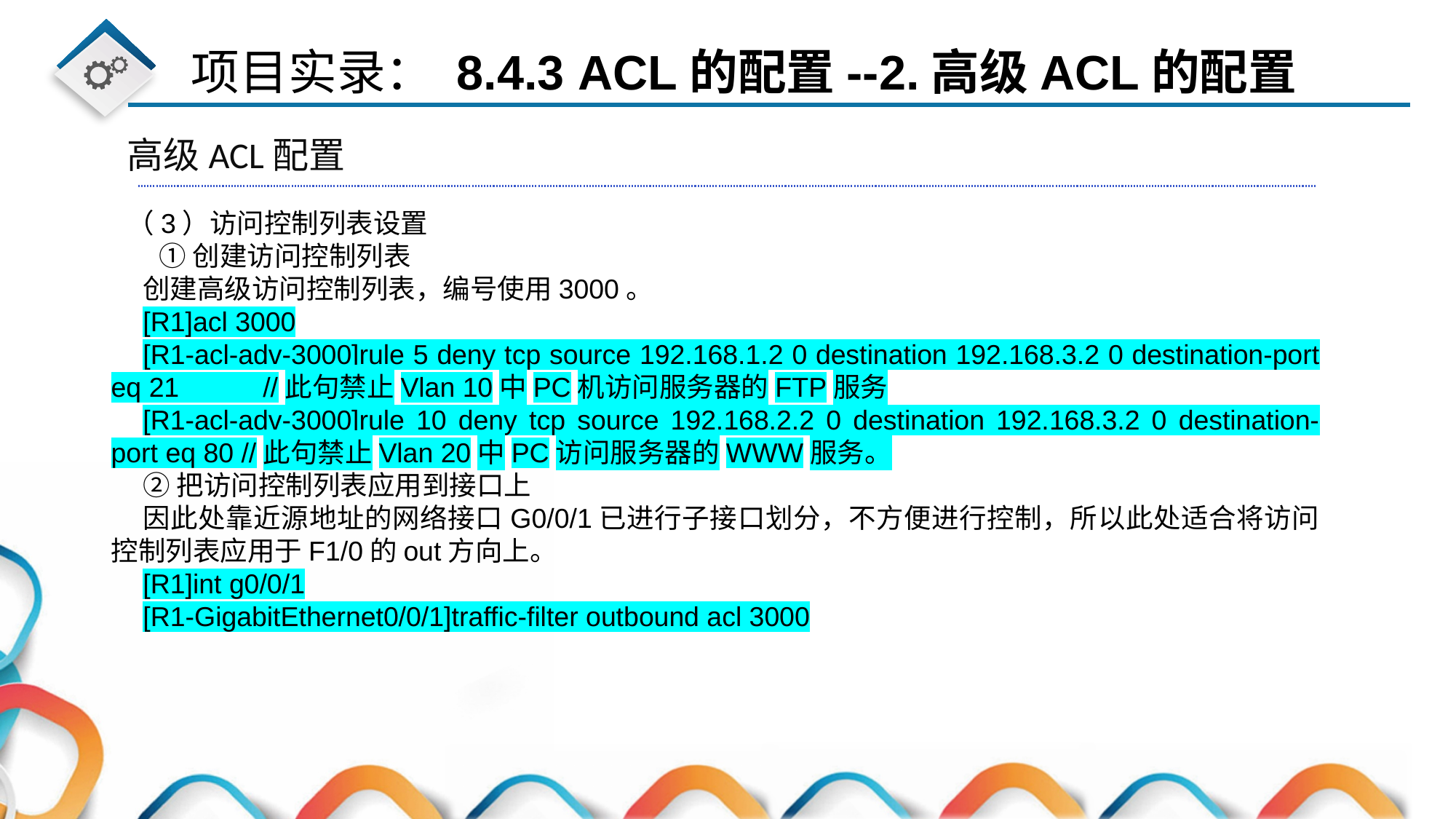

高级ACL配置

（3）访问控制列表设置
①创建访问控制列表
创建高级访问控制列表，编号使用3000。
[R1]acl 3000
[R1-acl-adv-3000]rule 5 deny tcp source 192.168.1.2 0 destination 192.168.3.2 0 destination-port eq 21           //此句禁止Vlan 10中PC机访问服务器的FTP服务
[R1-acl-adv-3000]rule 10 deny tcp source 192.168.2.2 0 destination 192.168.3.2 0 destination-port eq 80 //此句禁止Vlan 20中PC访问服务器的WWW服务。
②把访问控制列表应用到接口上
因此处靠近源地址的网络接口G0/0/1已进行子接口划分，不方便进行控制，所以此处适合将访问控制列表应用于F1/0的out方向上。
[R1]int g0/0/1
[R1-GigabitEthernet0/0/1]traffic-filter outbound acl 3000